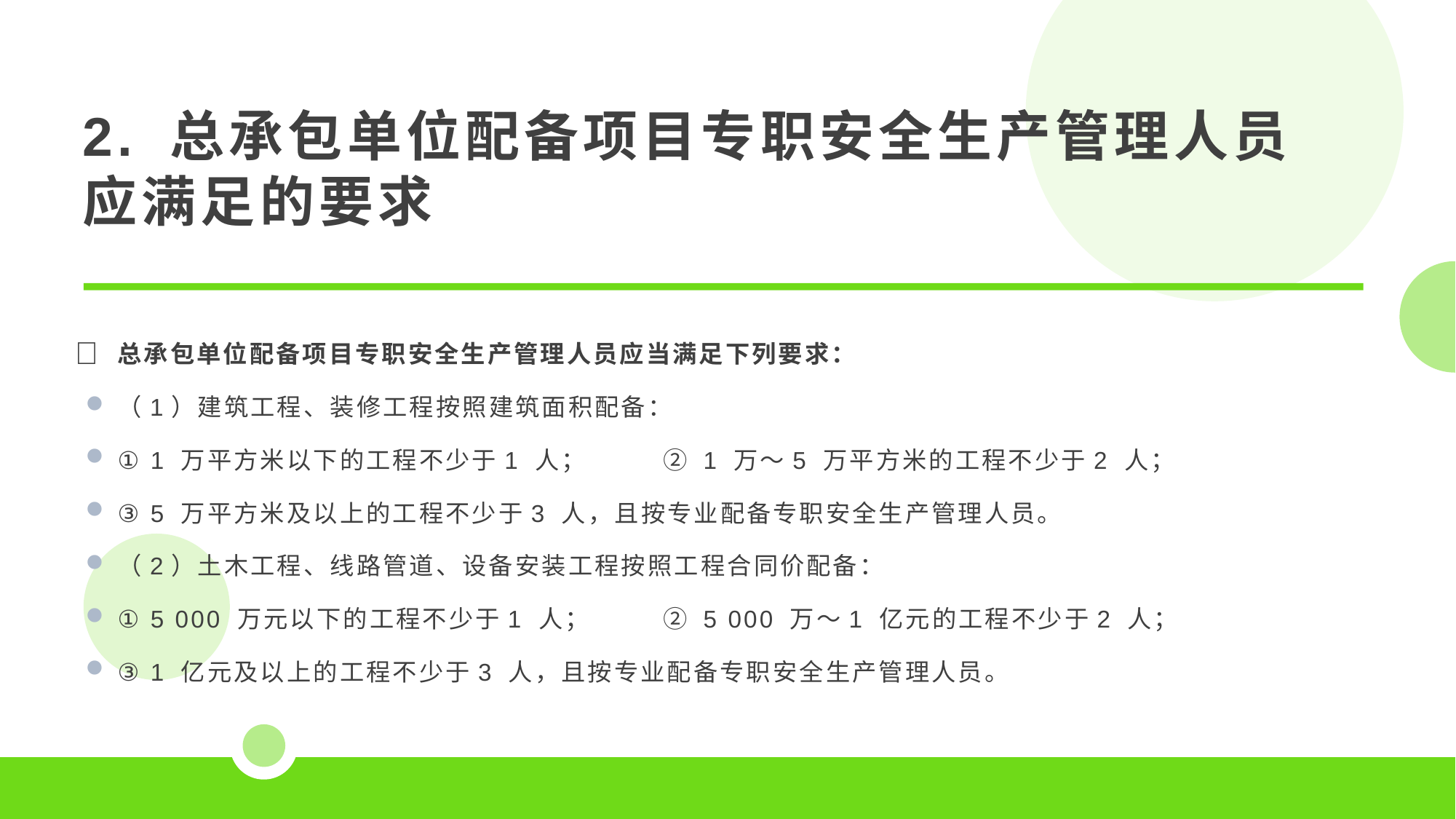

2. 总承包单位配备项目专职安全生产管理人员应满足的要求

总承包单位配备项目专职安全生产管理人员应当满足下列要求：
（1）建筑工程、装修工程按照建筑面积配备：
① 1 万平方米以下的工程不少于1 人；	② 1 万～5 万平方米的工程不少于2 人；
③ 5 万平方米及以上的工程不少于3 人，且按专业配备专职安全生产管理人员。
（2）土木工程、线路管道、设备安装工程按照工程合同价配备：
① 5 000 万元以下的工程不少于1 人；	② 5 000 万～1 亿元的工程不少于2 人；
③ 1 亿元及以上的工程不少于3 人，且按专业配备专职安全生产管理人员。